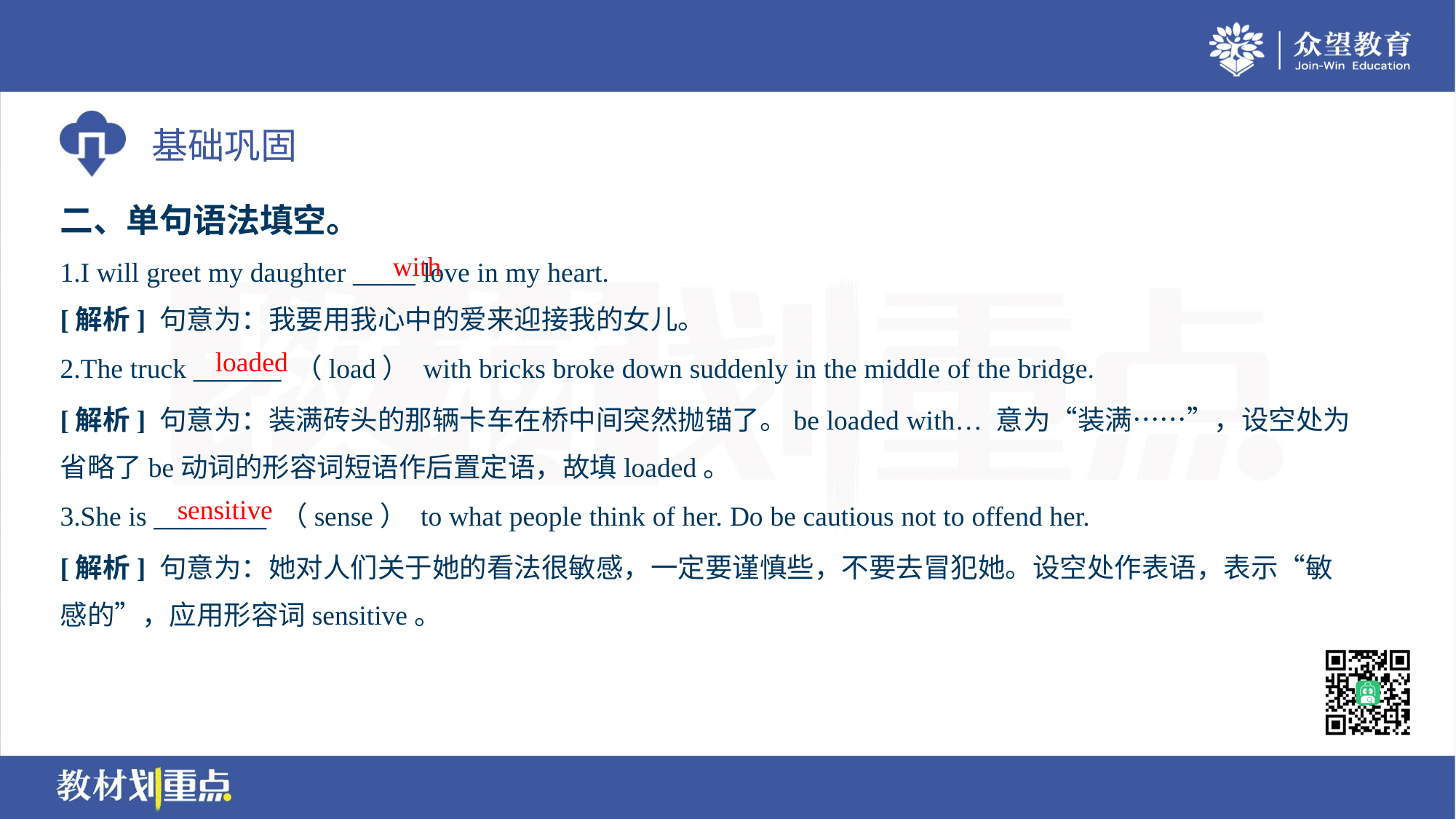

二、单句语法填空。
with
1.I will greet my daughter _____ love in my heart.
[解析] 句意为：我要用我心中的爱来迎接我的女儿。
loaded
2.The truck _______ （load） with bricks broke down suddenly in the middle of the bridge.
[解析] 句意为：装满砖头的那辆卡车在桥中间突然抛锚了。be loaded with… 意为“装满……”，设空处为
省略了be动词的形容词短语作后置定语，故填loaded。
sensitive
3.She is _________ （sense） to what people think of her. Do be cautious not to offend her.
[解析] 句意为：她对人们关于她的看法很敏感，一定要谨慎些，不要去冒犯她。设空处作表语，表示“敏
感的”，应用形容词sensitive。